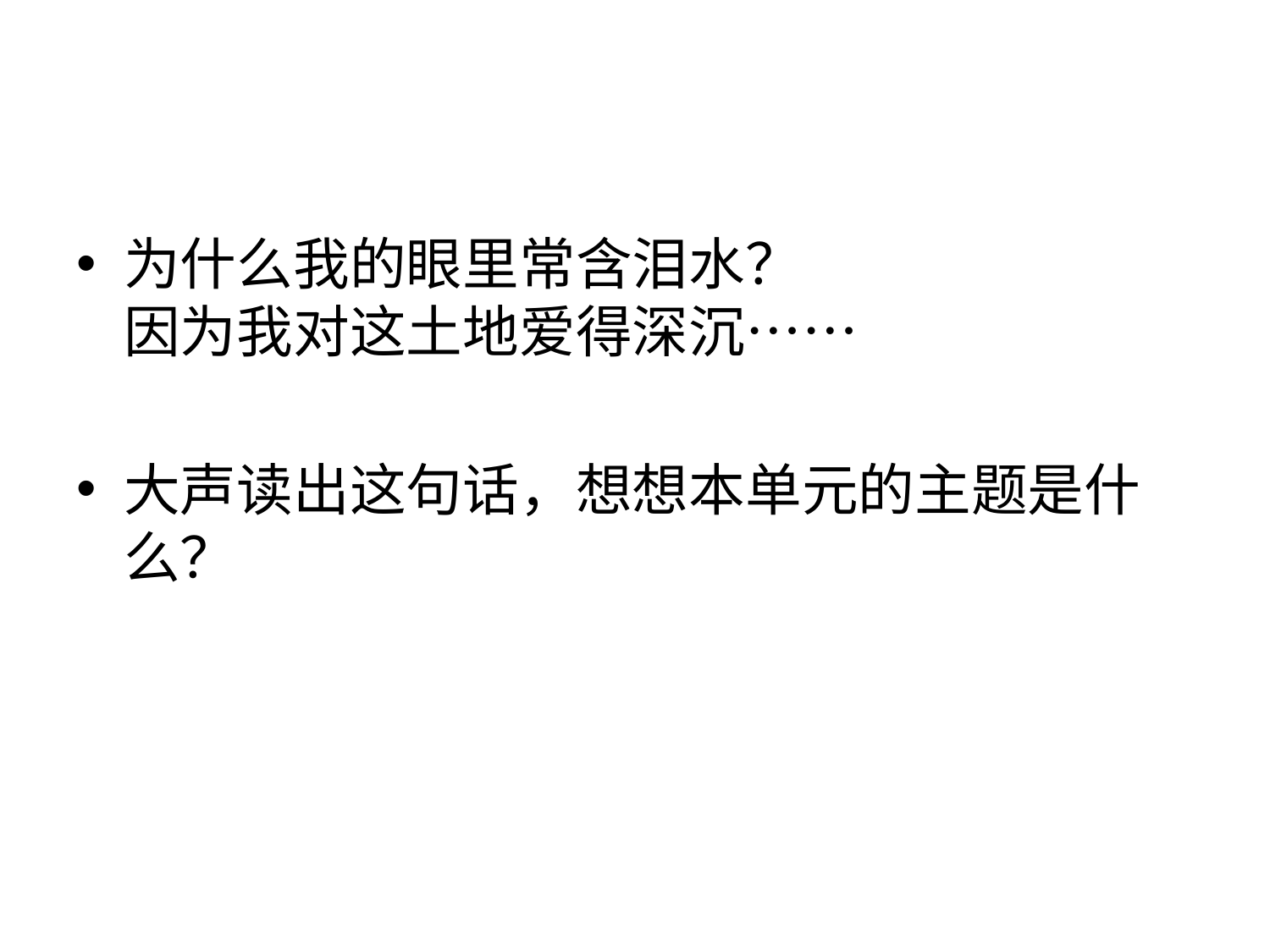

#
为什么我的眼里常含泪水？
因为我对这土地爱得深沉……

大声读出这句话，想想本单元的主题是什么？